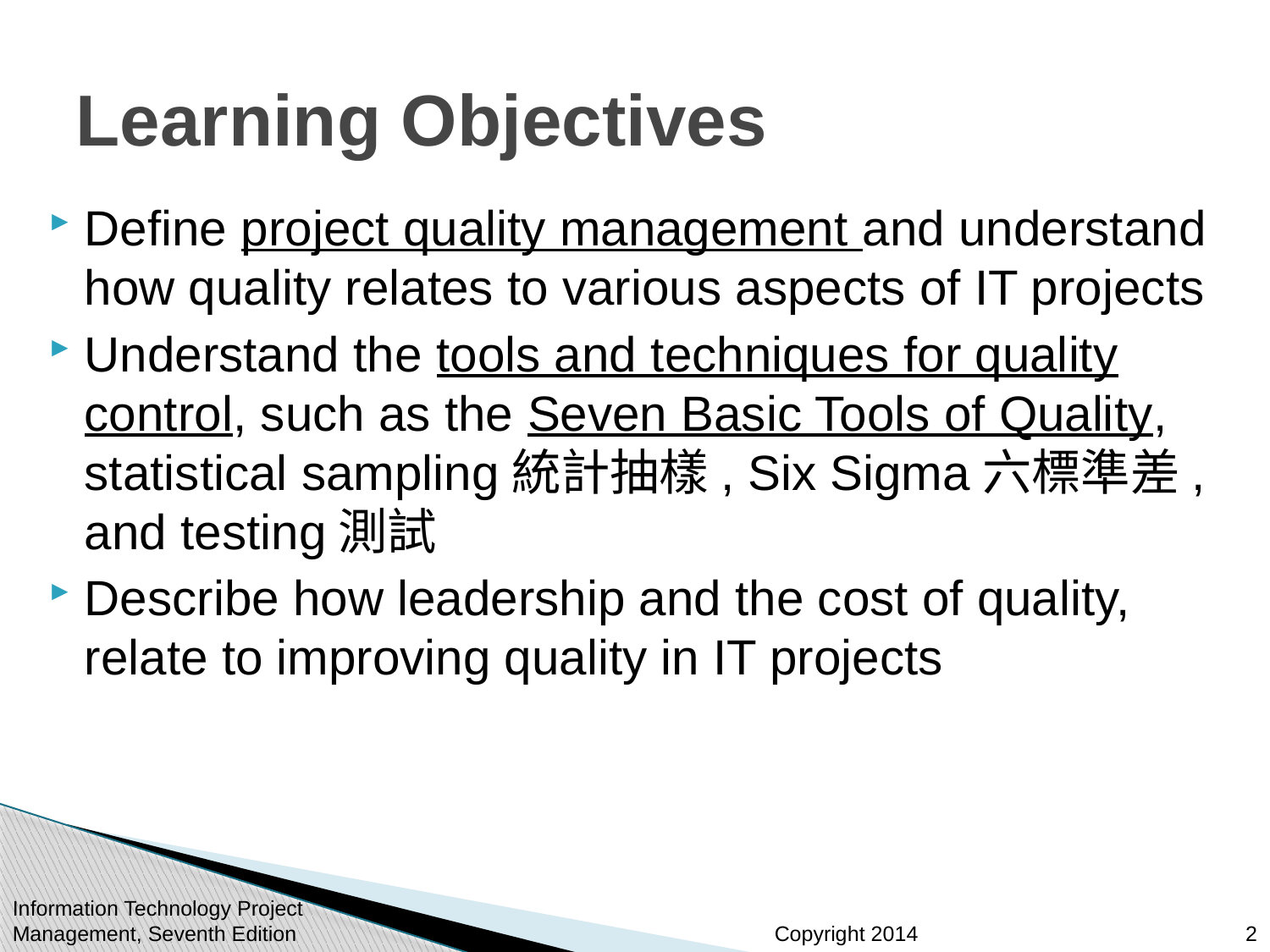

# Learning Objectives
Define project quality management and understand how quality relates to various aspects of IT projects
Understand the tools and techniques for quality control, such as the Seven Basic Tools of Quality, statistical sampling統計抽樣, Six Sigma六標準差, and testing測試
Describe how leadership and the cost of quality, relate to improving quality in IT projects

Information Technology Project Management, Seventh Edition
2